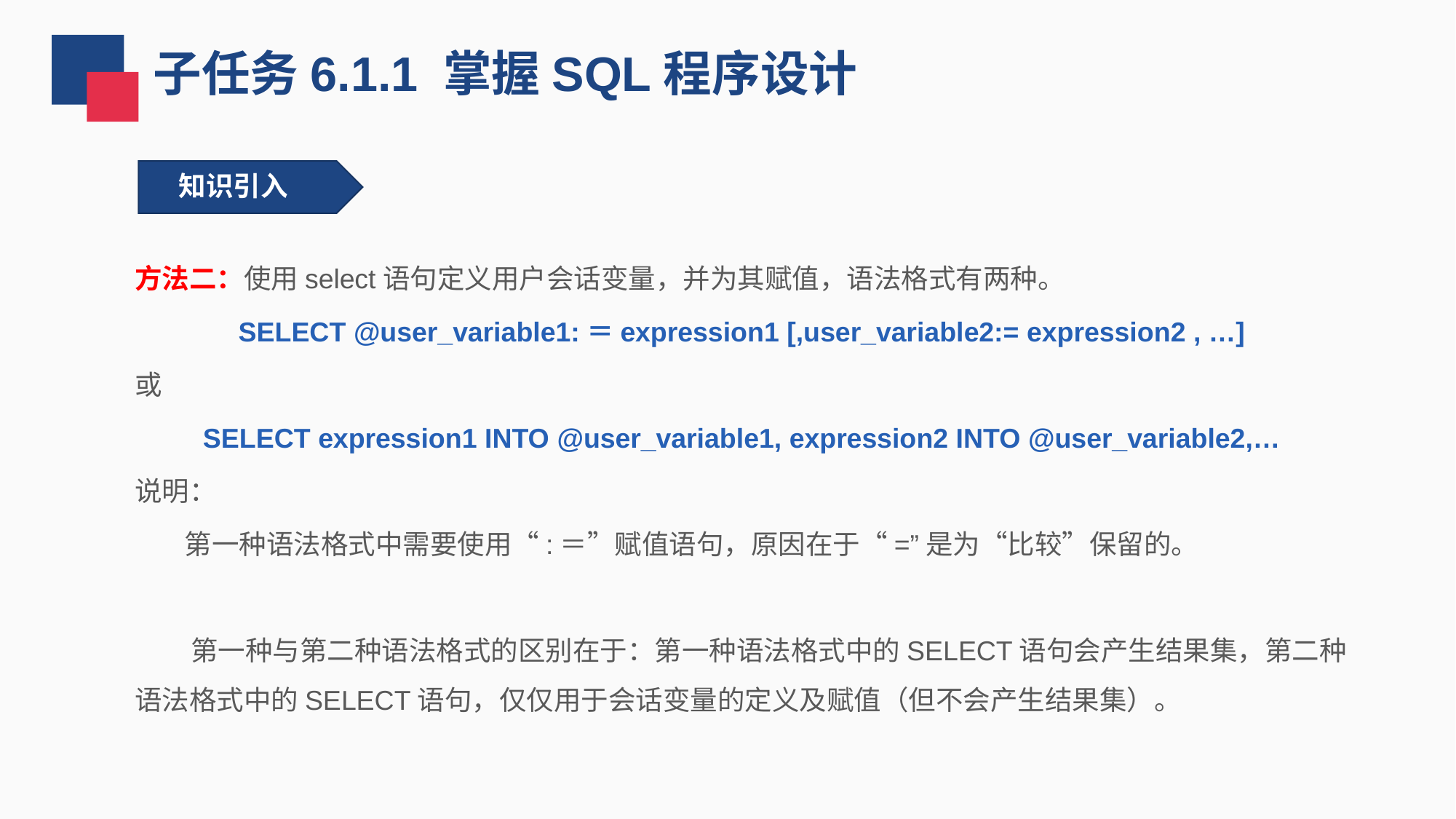

子任务6.1.1 掌握SQL程序设计

知识引入
方法二：使用select语句定义用户会话变量，并为其赋值，语法格式有两种。
SELECT @user_variable1:＝expression1 [,user_variable2:= expression2 , …]
或
SELECT expression1 INTO @user_variable1, expression2 INTO @user_variable2,…
说明：
       第一种语法格式中需要使用“:＝”赋值语句，原因在于“=”是为“比较”保留的。

        第一种与第二种语法格式的区别在于：第一种语法格式中的SELECT语句会产生结果集，第二种语法格式中的SELECT语句，仅仅用于会话变量的定义及赋值（但不会产生结果集）。